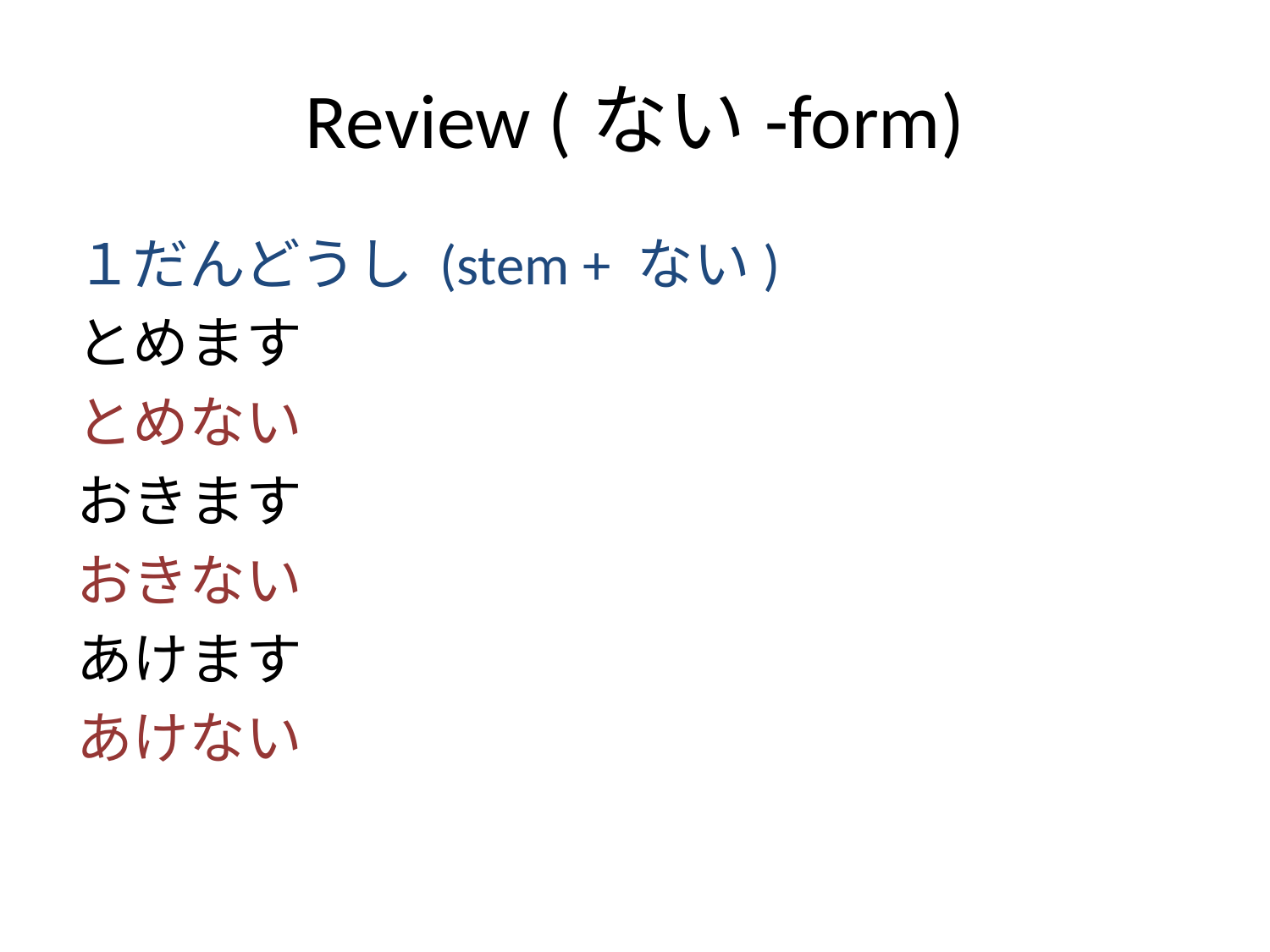

# Review (ない-form)
１だんどうし (stem + ない)
とめます
とめない
おきます
おきない
あけます
あけない